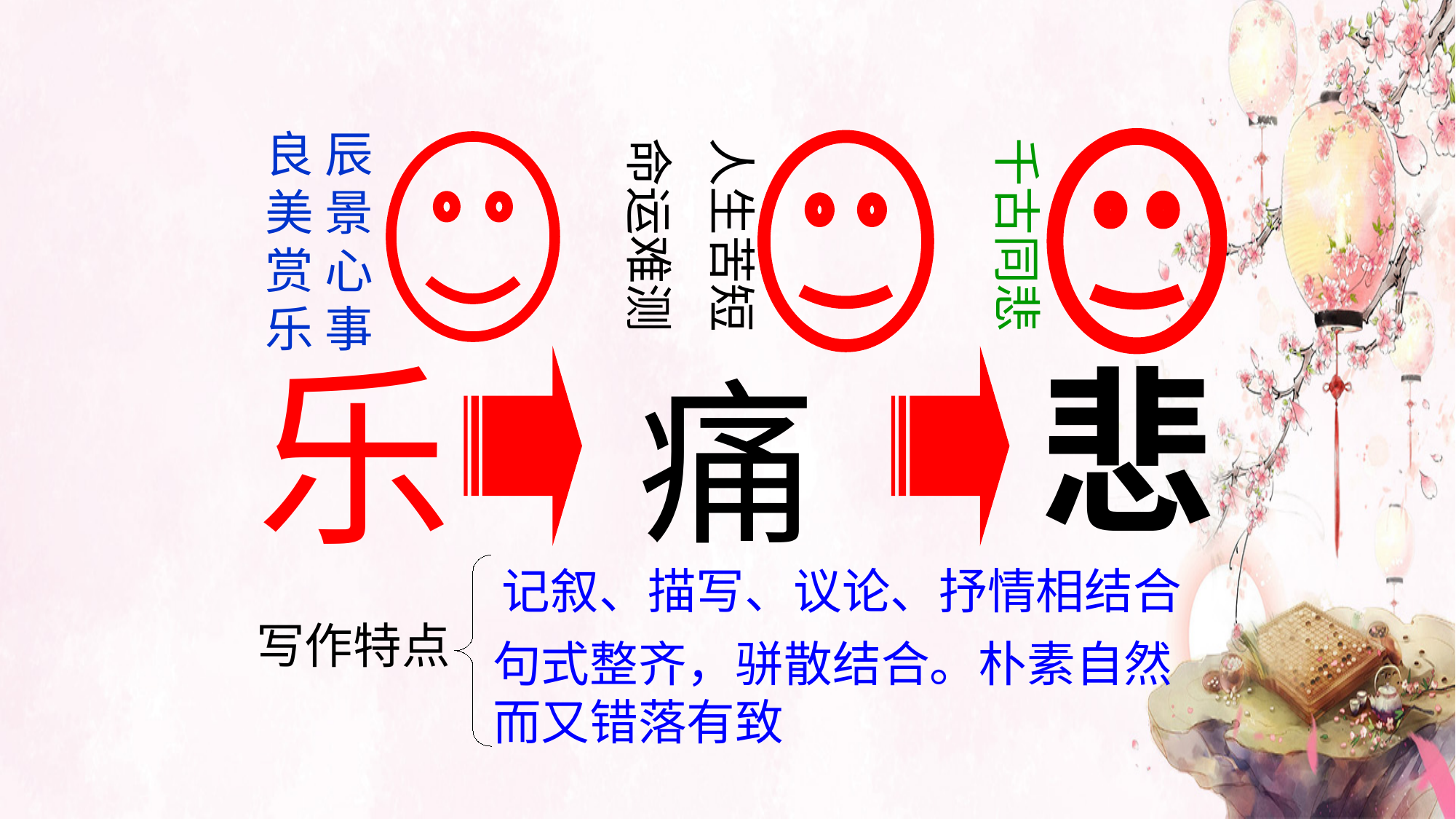

良 辰
美 景
赏 心
乐 事
人生苦短
命运难测
千古同悲

乐
悲

痛

记叙、描写、议论、抒情相结合
写作特点
句式整齐，骈散结合。朴素自然而又错落有致